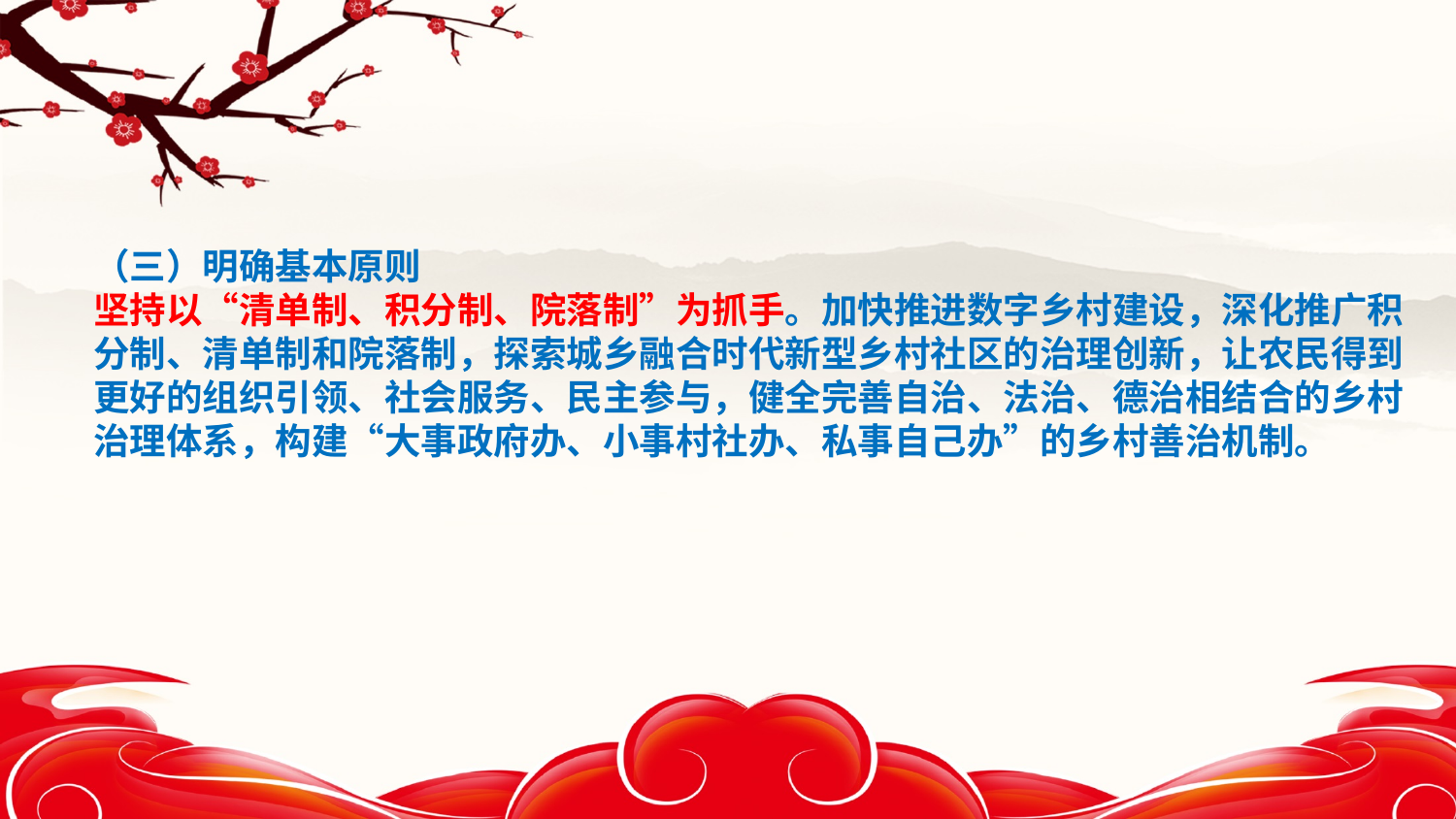

（三）明确基本原则
坚持以“清单制、积分制、院落制”为抓手。加快推进数字乡村建设，深化推广积分制、清单制和院落制，探索城乡融合时代新型乡村社区的治理创新，让农民得到更好的组织引领、社会服务、民主参与，健全完善自治、法治、德治相结合的乡村治理体系，构建“大事政府办、小事村社办、私事自己办”的乡村善治机制。